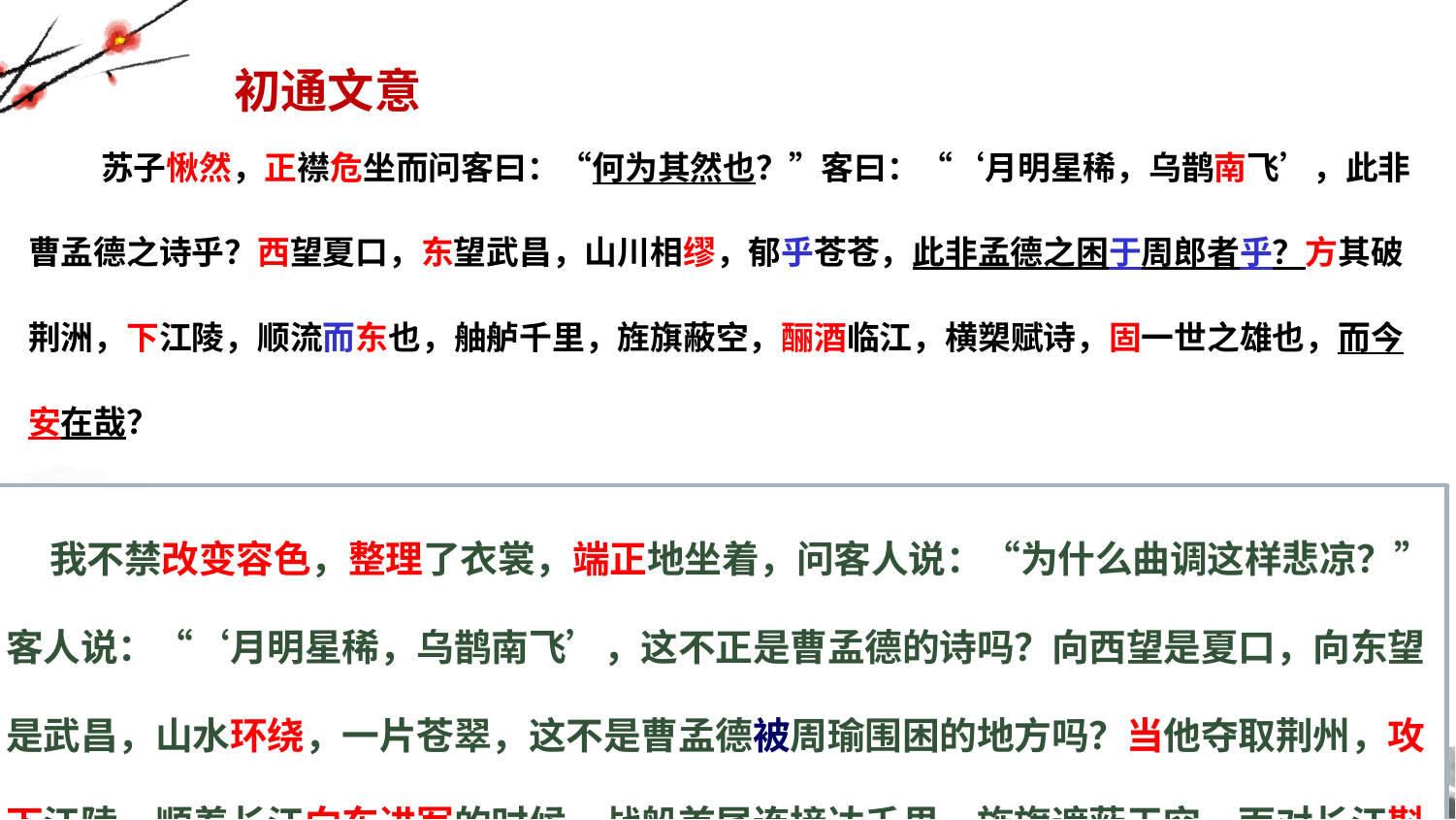

初通文意
苏子愀然，正襟危坐而问客曰：“何为其然也？”客曰：“‘月明星稀，乌鹊南飞’，此非曹孟德之诗乎？西望夏口，东望武昌，山川相缪，郁乎苍苍，此非孟德之困于周郎者乎？方其破荆洲，下江陵，顺流而东也，舳舻千里，旌旗蔽空，酾酒临江，横槊赋诗，固一世之雄也，而今安在哉？
    我不禁改变容色，整理了衣裳，端正地坐着，问客人说：“为什么曲调这样悲凉？”客人说：“‘月明星稀，乌鹊南飞’，这不正是曹孟德的诗吗？向西望是夏口，向东望是武昌，山水环绕，一片苍翠，这不是曹孟德被周瑜围困的地方吗？当他夺取荆州，攻下江陵，顺着长江向东进军的时候，战船首尾连接达千里，旌旗遮蔽天空，面对长江斟酒，横端着长矛吟诗，本来是一代的英雄，可如今又在哪里呢？